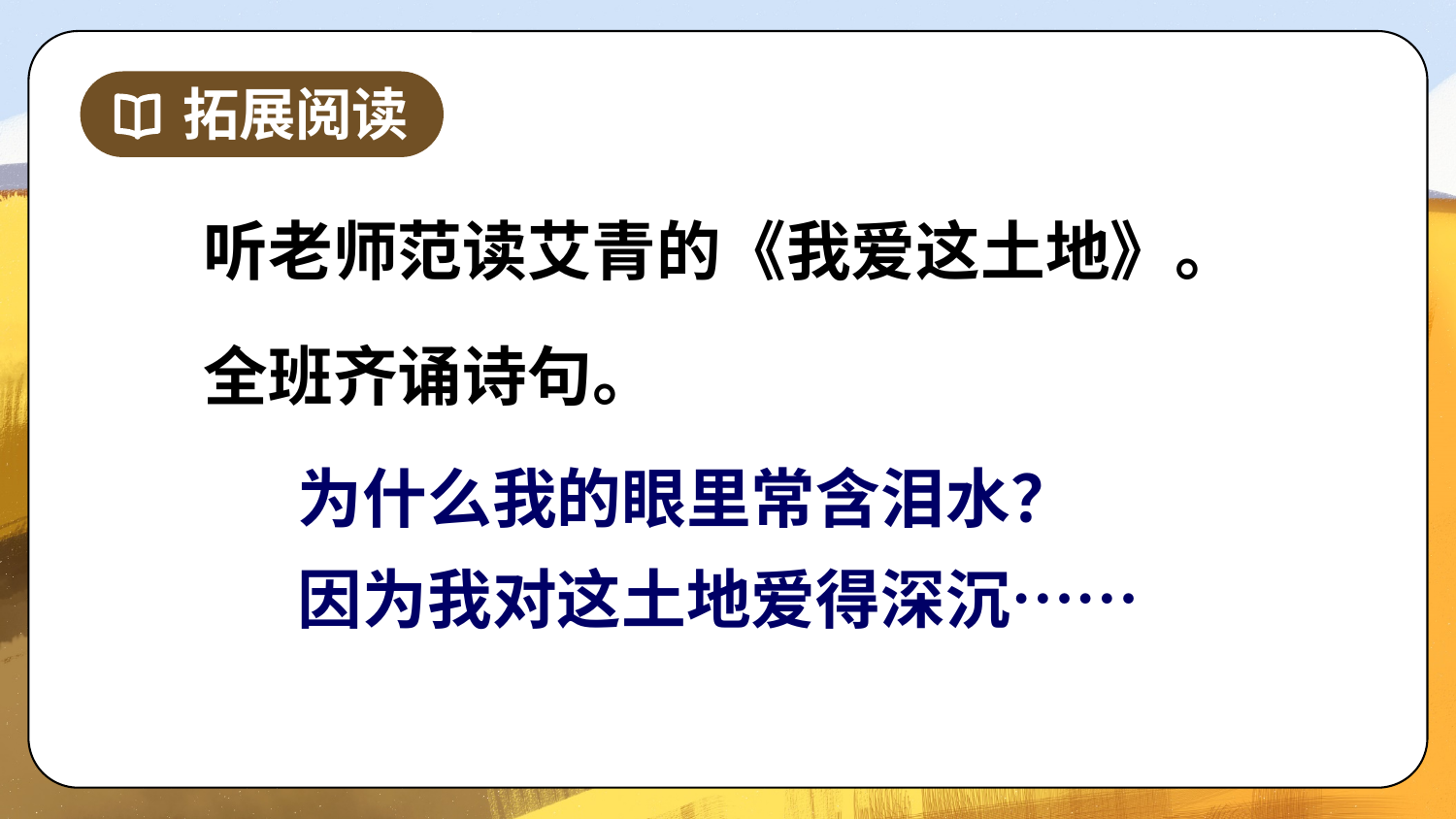

拓展阅读

听老师范读艾青的《我爱这土地》。
全班齐诵诗句。
为什么我的眼里常含泪水？
因为我对这土地爱得深沉……